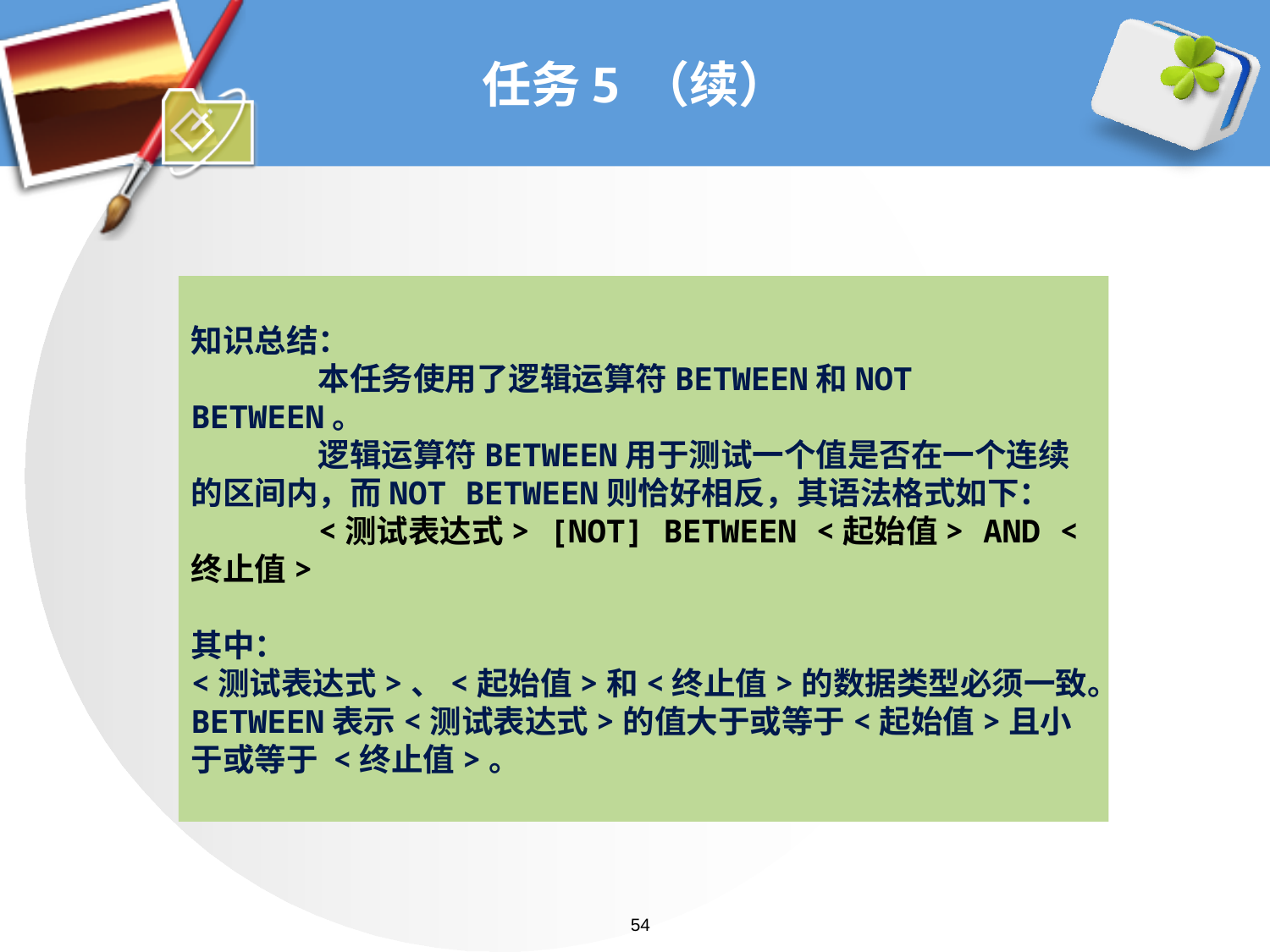

# 任务5 （续）

知识总结：
	本任务使用了逻辑运算符BETWEEN和NOT BETWEEN。
	逻辑运算符BETWEEN用于测试一个值是否在一个连续的区间内，而NOT BETWEEN则恰好相反，其语法格式如下：
	<测试表达式> [NOT] BETWEEN <起始值> AND <终止值>

其中：
<测试表达式>、<起始值>和<终止值>的数据类型必须一致。
BETWEEN表示<测试表达式>的值大于或等于<起始值>且小于或等于 <终止值>。

54